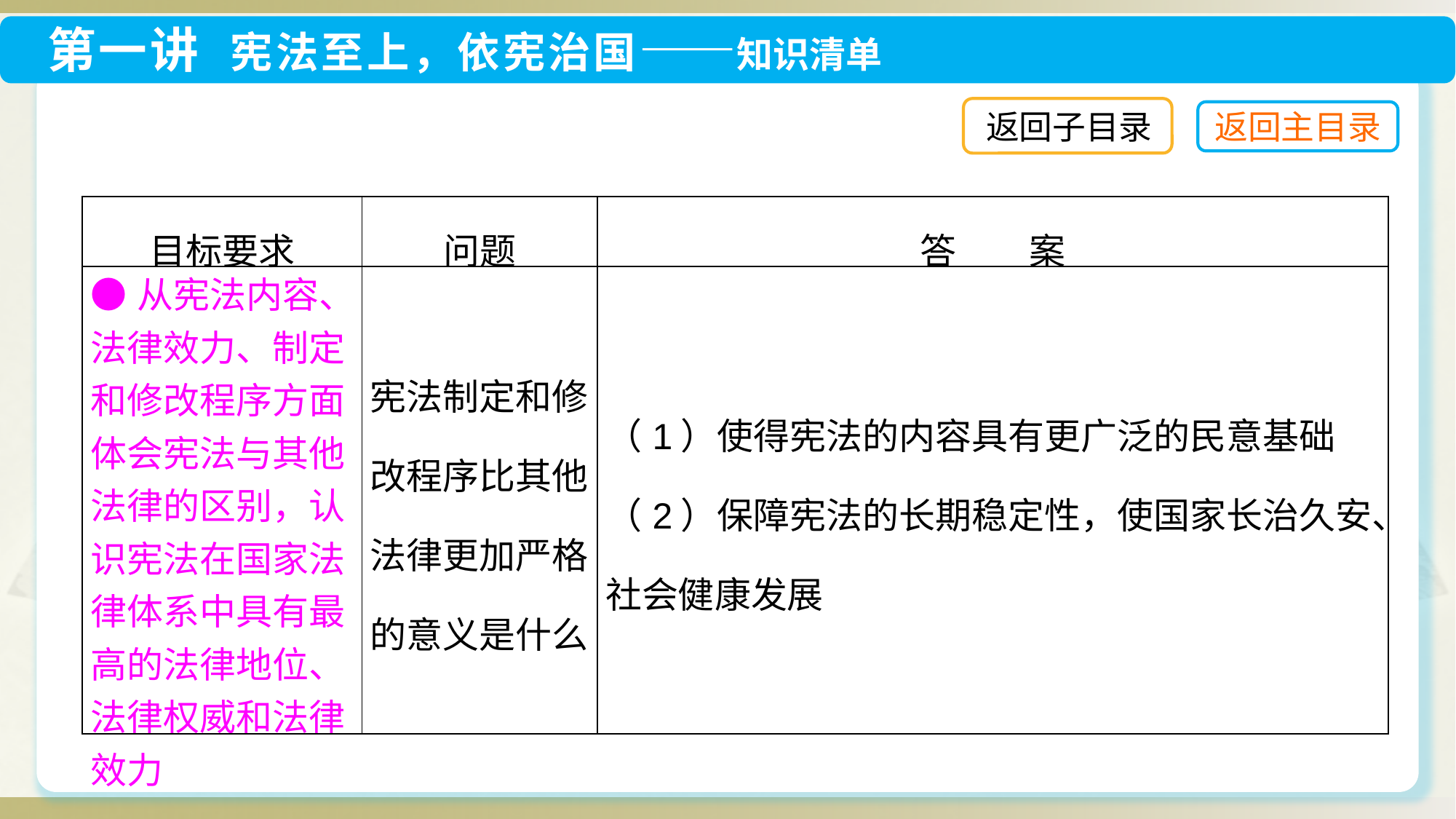

返回子目录
| 目标要求 | 问题 | 答　　案 |
| --- | --- | --- |
| ●从宪法内容、法律效力、制定和修改程序方面体会宪法与其他法律的区别，认识宪法在国家法律体系中具有最高的法律地位、法律权威和法律效力 | 宪法制定和修改程序比其他法律更加严格的意义是什么 | （1）使得宪法的内容具有更广泛的民意基础 （2）保障宪法的长期稳定性，使国家长治久安、社会健康发展 |